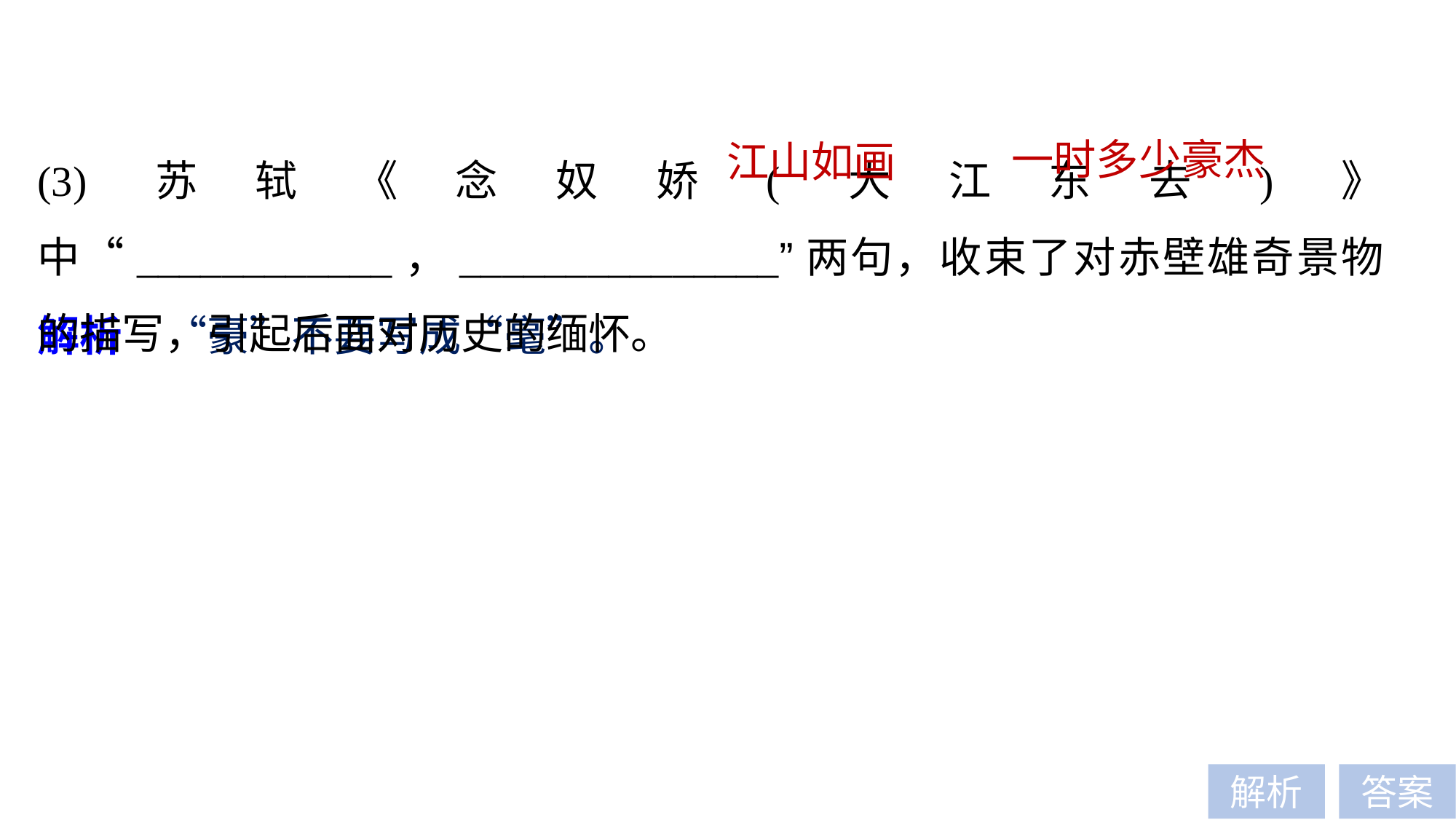

(3)苏轼《念奴娇(大江东去)》中“____________，_______________”两句，收束了对赤壁雄奇景物的描写，引起后面对历史的缅怀。
一时多少豪杰
江山如画
解析　“豪”不要写成“毫”。
解析
答案